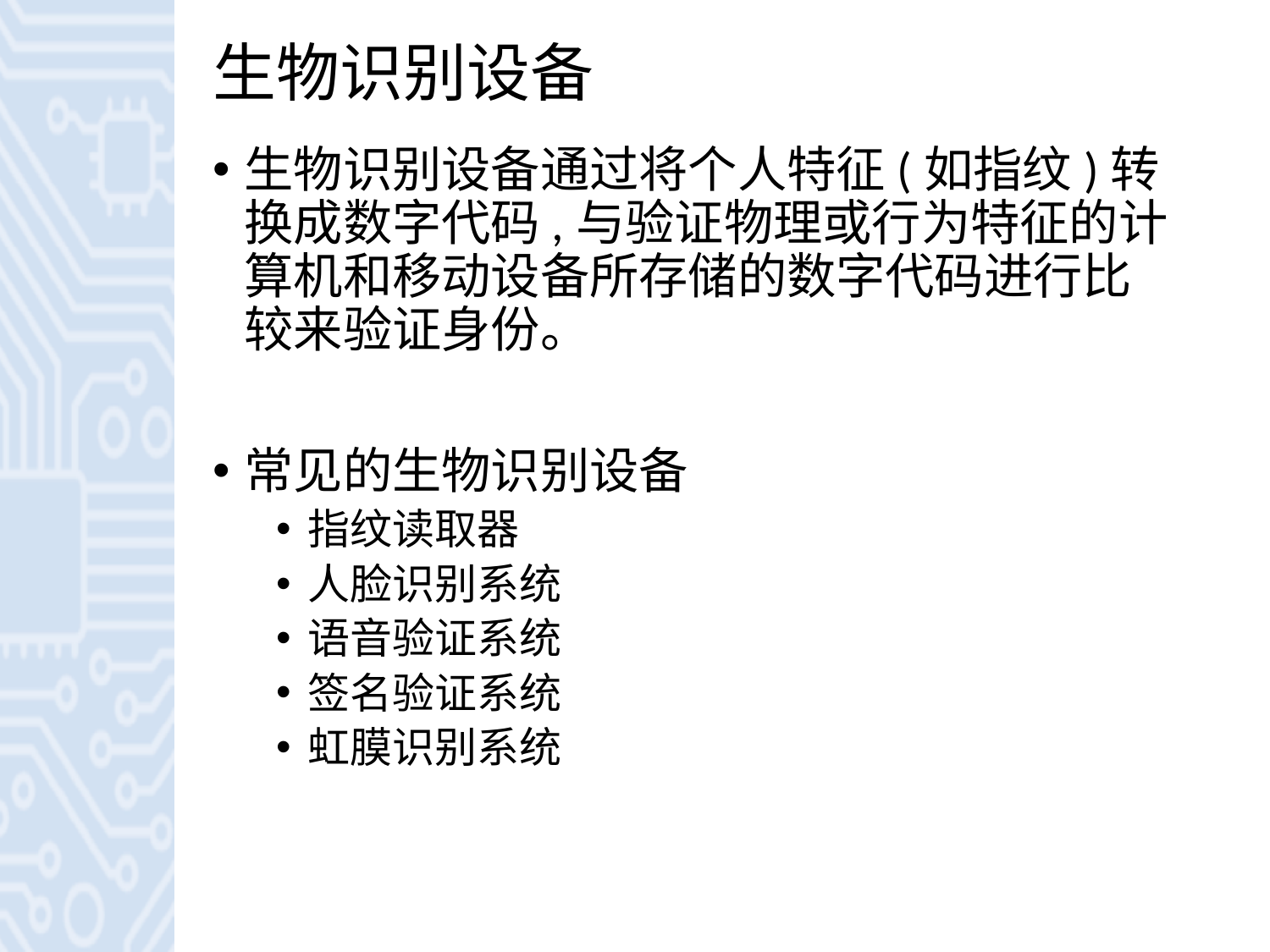

# 生物识别设备
生物识别设备通过将个人特征(如指纹)转换成数字代码,与验证物理或行为特征的计算机和移动设备所存储的数字代码进行比较来验证身份。

常见的生物识别设备
指纹读取器
人脸识别系统
语音验证系统
签名验证系统
虹膜识别系统